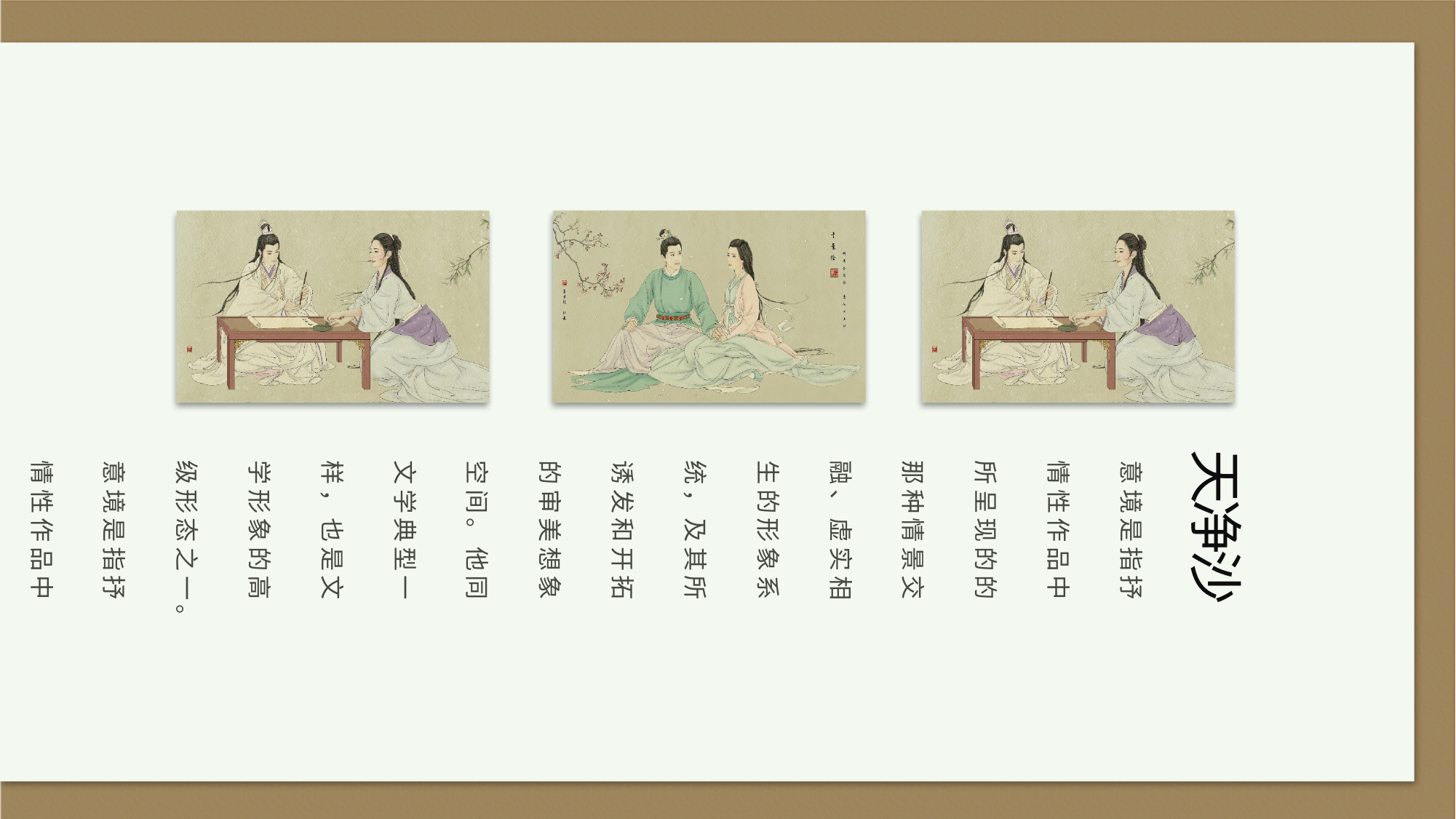

天净沙
意境是指抒情性作品中所呈现的的那种情景交融、虚实相生的形象系统，及其所诱发和开拓的审美想象空间。他同文学典型一样，也是文学形象的高级形态之一。意境是指抒情性作品中所呈现